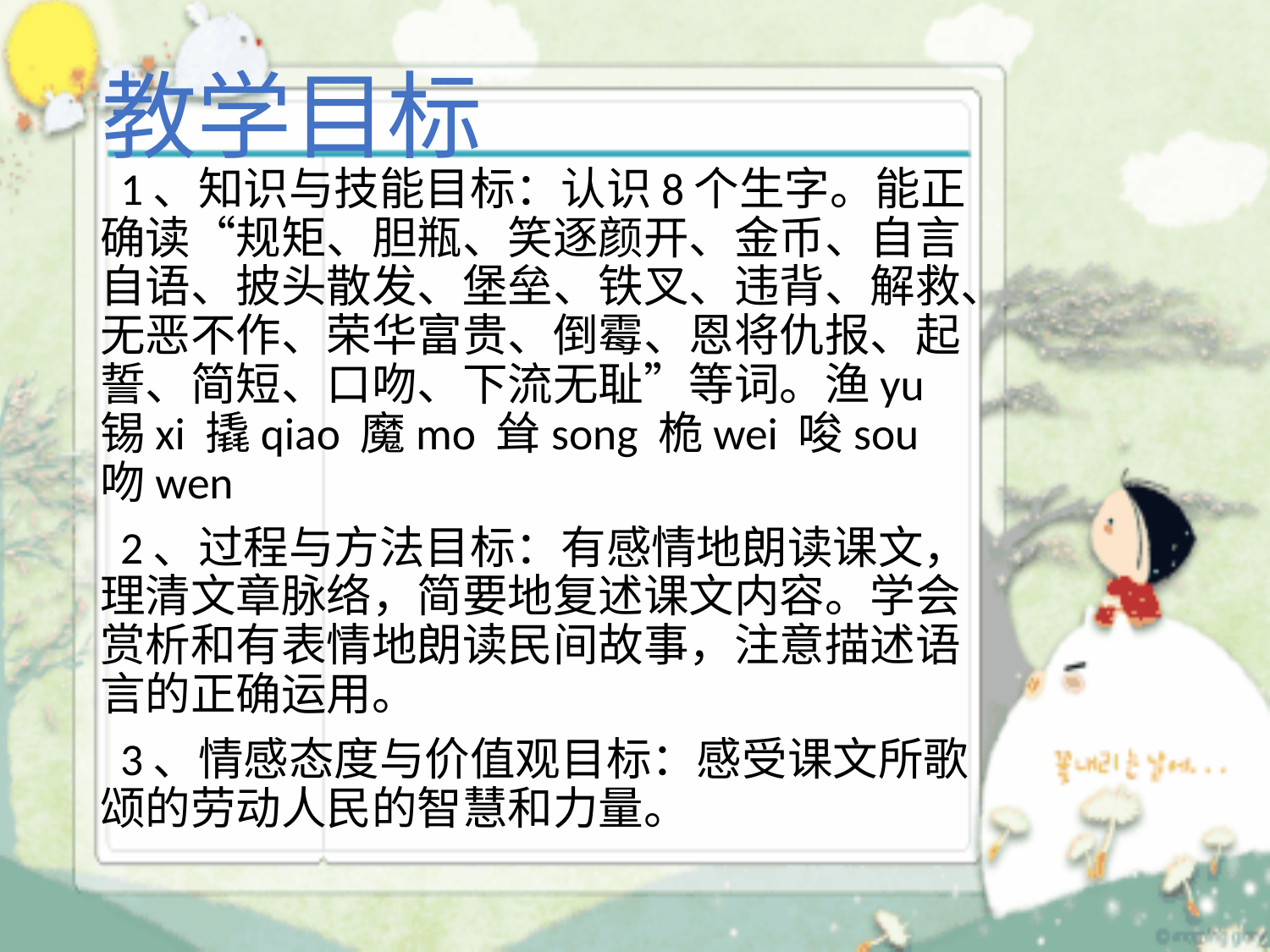

教学目标
  1、知识与技能目标：认识8个生字。能正确读“规矩、胆瓶、笑逐颜开、金币、自言自语、披头散发、堡垒、铁叉、违背、解救、无恶不作、荣华富贵、倒霉、恩将仇报、起誓、简短、口吻、下流无耻”等词。渔yu 锡xi 撬qiao 魔mo 耸song 桅wei 唆sou 吻wen
  2、过程与方法目标：有感情地朗读课文，理清文章脉络，简要地复述课文内容。学会赏析和有表情地朗读民间故事，注意描述语言的正确运用。
  3、情感态度与价值观目标：感受课文所歌颂的劳动人民的智慧和力量。